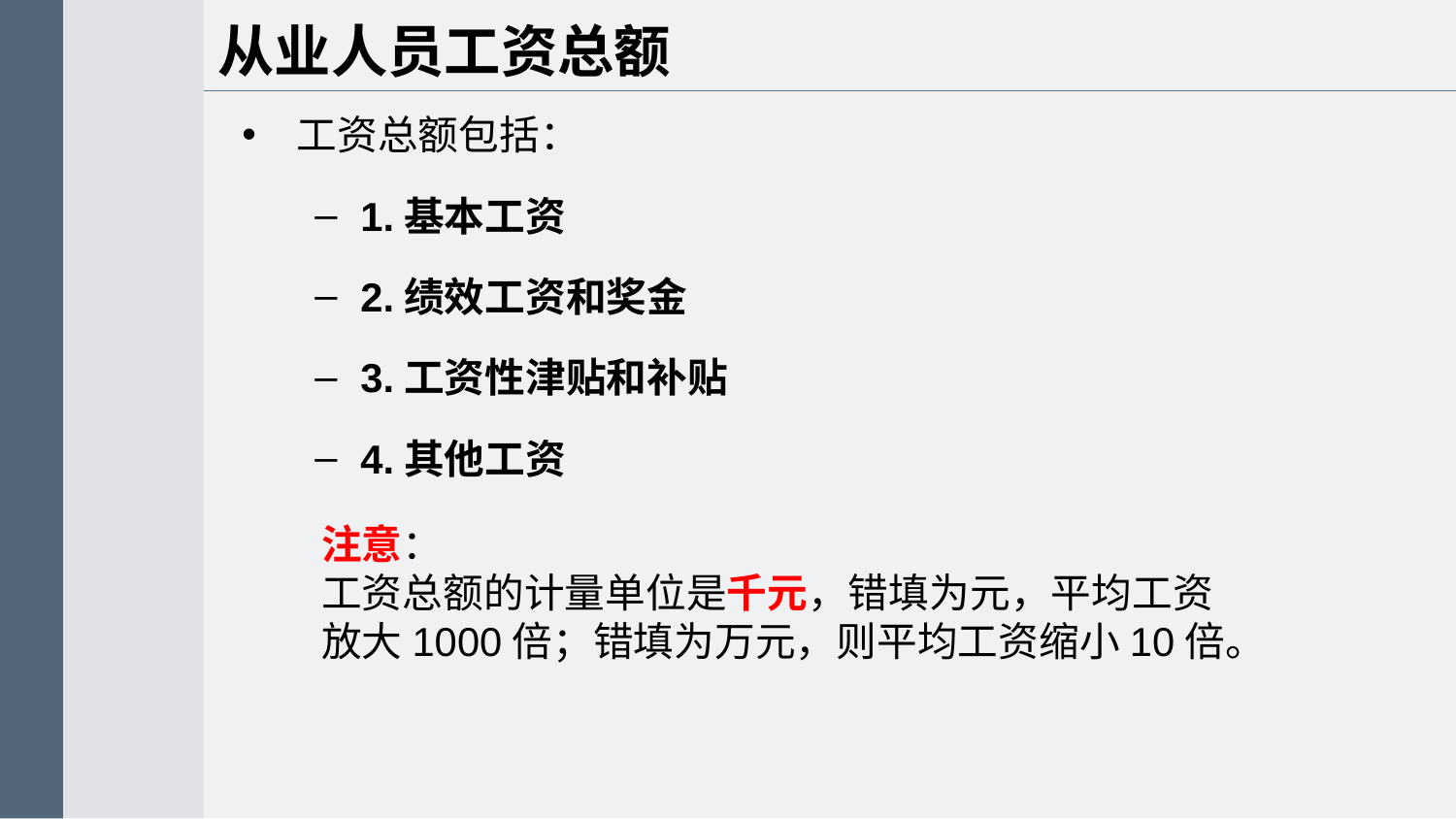

从业人员工资总额
工资总额包括：
1.基本工资
2.绩效工资和奖金
3.工资性津贴和补贴
4.其他工资

注意：
工资总额的计量单位是千元，错填为元，平均工资放大1000倍；错填为万元，则平均工资缩小10倍。